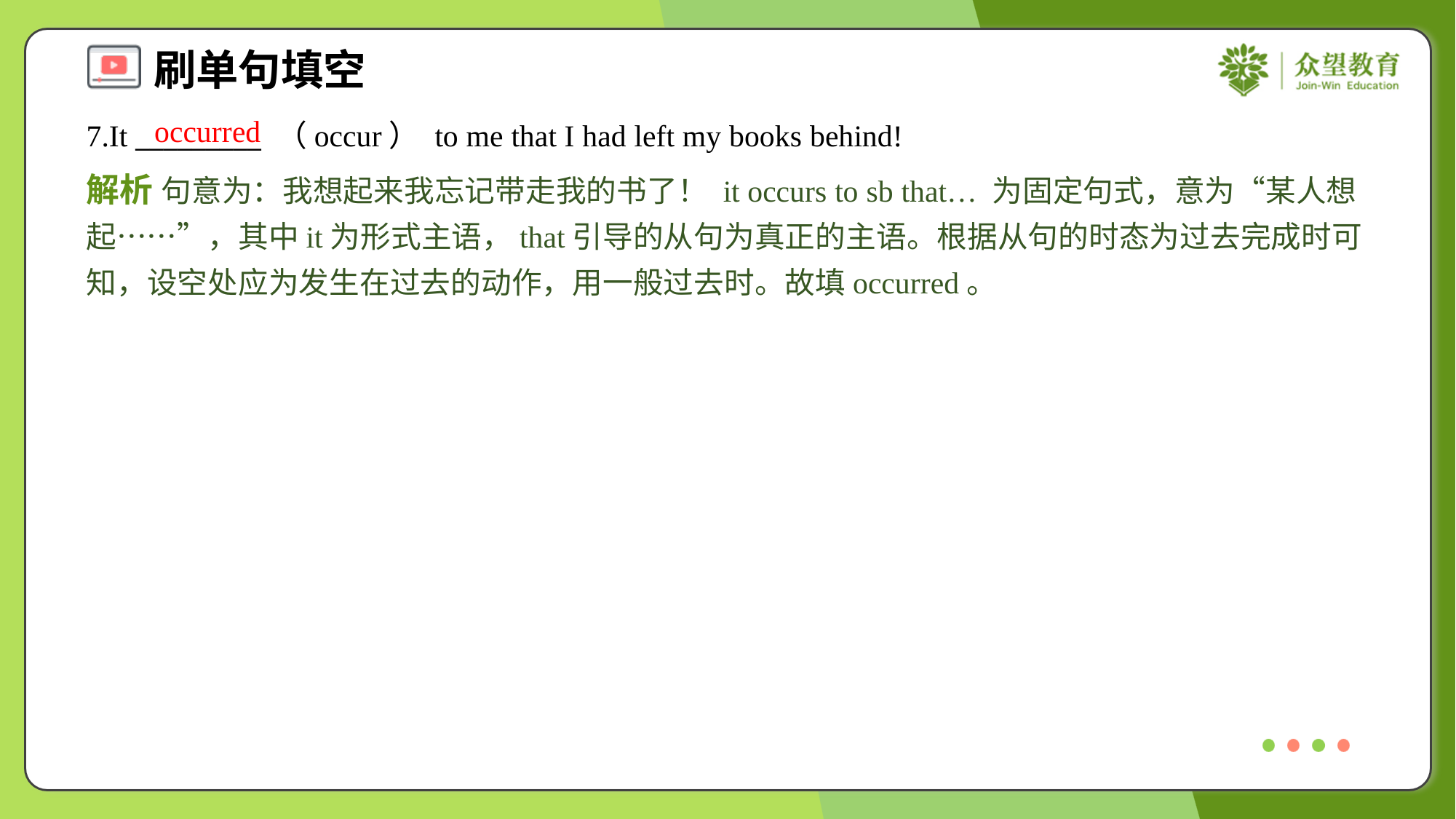

occurred
7.It _________ （occur） to me that I had left my books behind!
解析 句意为：我想起来我忘记带走我的书了！ it occurs to sb that… 为固定句式，意为“某人想起……”，其中it为形式主语，that引导的从句为真正的主语。根据从句的时态为过去完成时可知，设空处应为发生在过去的动作，用一般过去时。故填occurred。